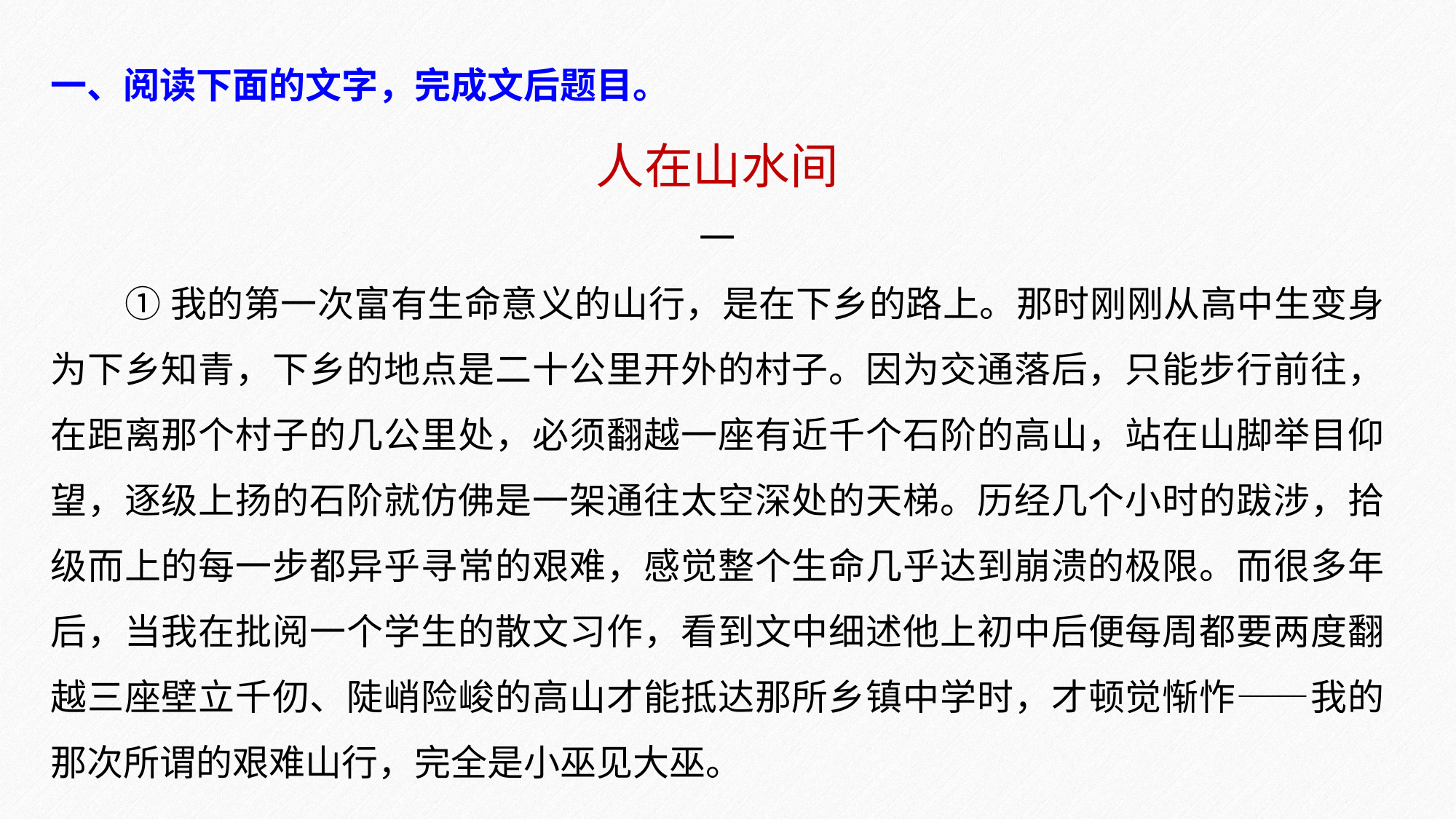

一、阅读下面的文字，完成文后题目。
人在山水间
一
①我的第一次富有生命意义的山行，是在下乡的路上。那时刚刚从高中生变身为下乡知青，下乡的地点是二十公里开外的村子。因为交通落后，只能步行前往，在距离那个村子的几公里处，必须翻越一座有近千个石阶的高山，站在山脚举目仰望，逐级上扬的石阶就仿佛是一架通往太空深处的天梯。历经几个小时的跋涉，拾级而上的每一步都异乎寻常的艰难，感觉整个生命几乎达到崩溃的极限。而很多年后，当我在批阅一个学生的散文习作，看到文中细述他上初中后便每周都要两度翻越三座壁立千仞、陡峭险峻的高山才能抵达那所乡镇中学时，才顿觉惭怍——我的那次所谓的艰难山行，完全是小巫见大巫。